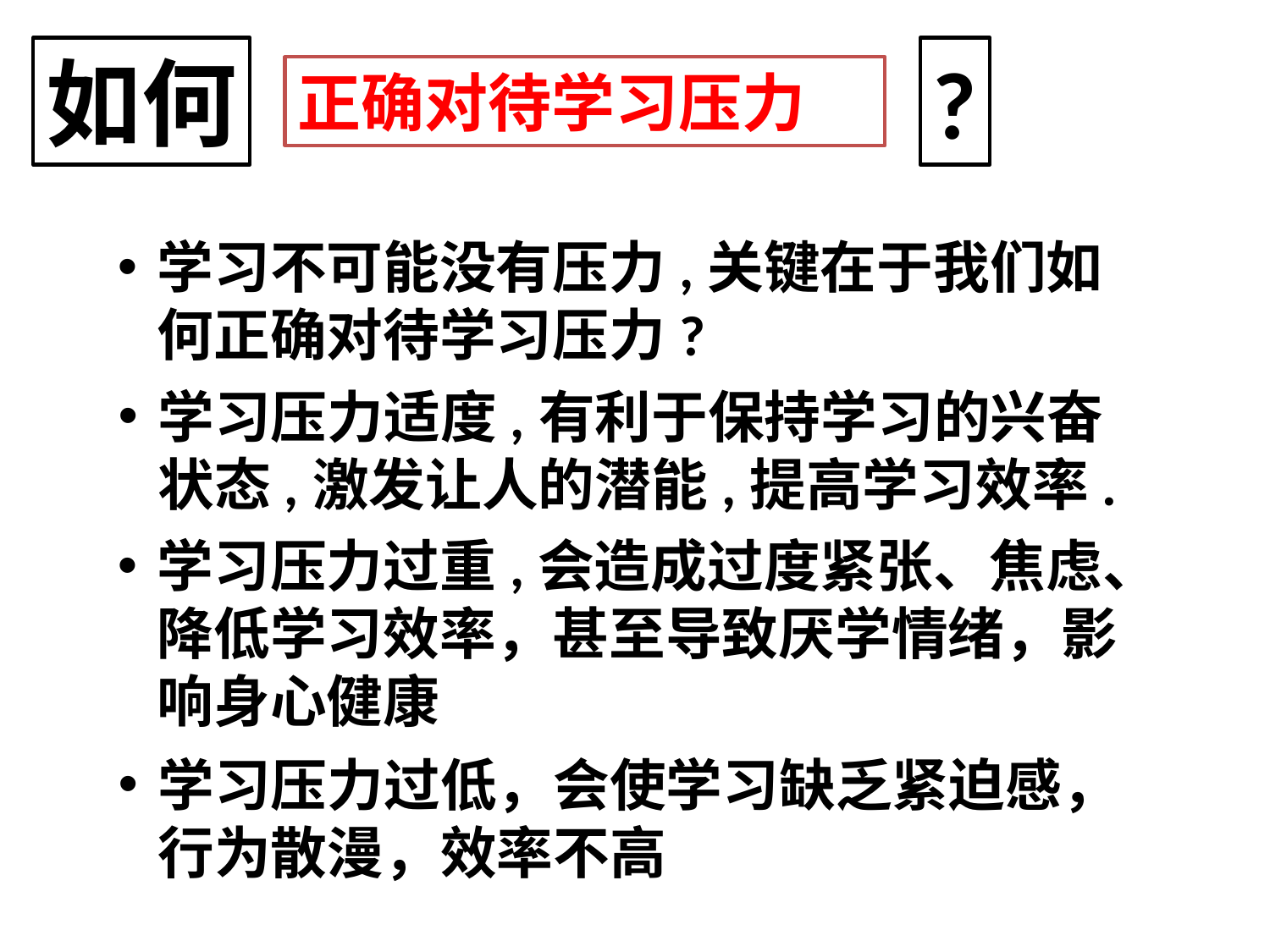

?
如何
正确对待学习压力
学习不可能没有压力,关键在于我们如何正确对待学习压力?
学习压力适度,有利于保持学习的兴奋状态,激发让人的潜能,提高学习效率.
学习压力过重,会造成过度紧张、焦虑、降低学习效率，甚至导致厌学情绪，影响身心健康
学习压力过低，会使学习缺乏紧迫感，行为散漫，效率不高